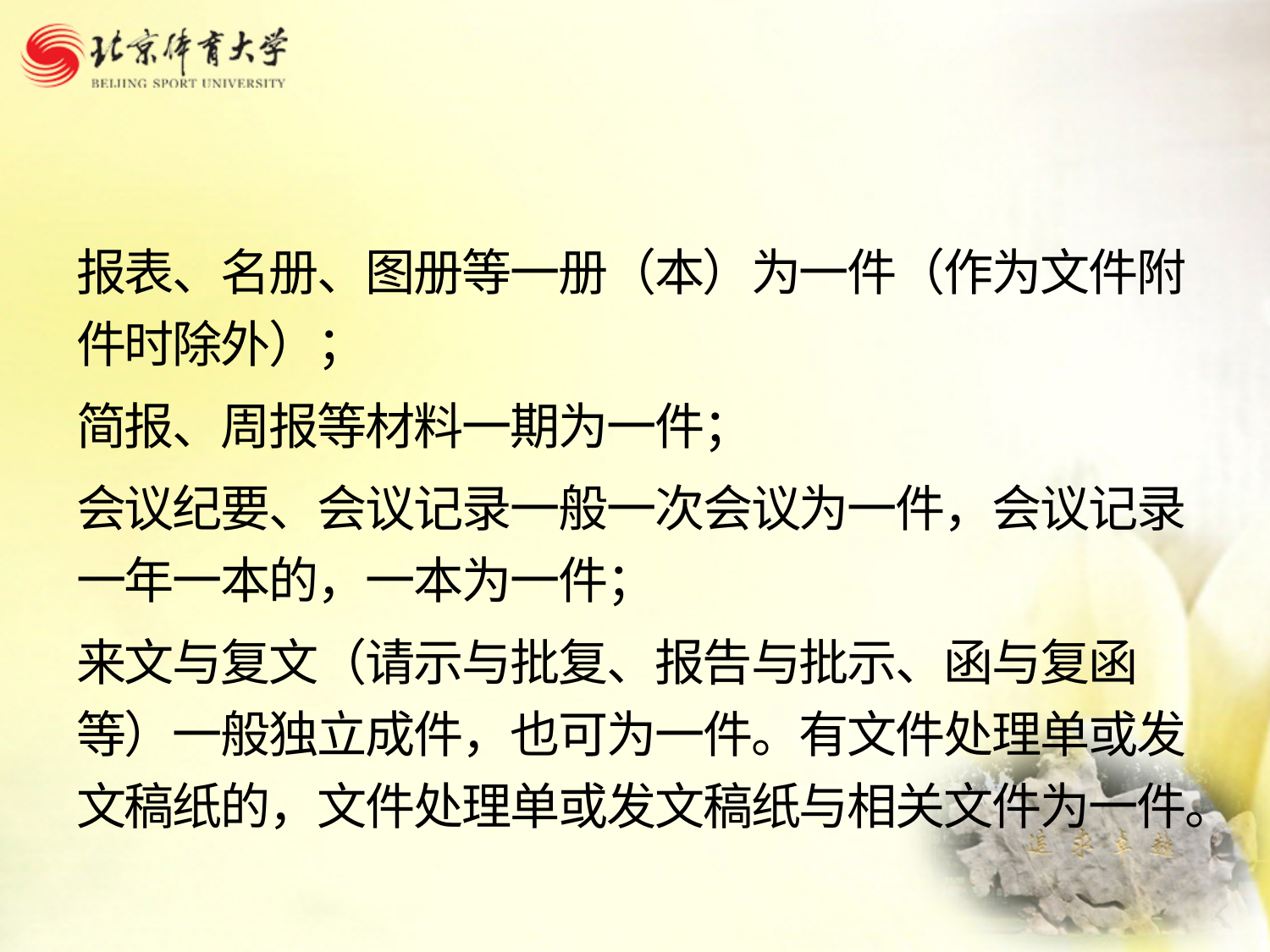

报表、名册、图册等一册（本）为一件（作为文件附件时除外）；
简报、周报等材料一期为一件；
会议纪要、会议记录一般一次会议为一件，会议记录一年一本的，一本为一件；
来文与复文（请示与批复、报告与批示、函与复函等）一般独立成件，也可为一件。有文件处理单或发文稿纸的，文件处理单或发文稿纸与相关文件为一件。